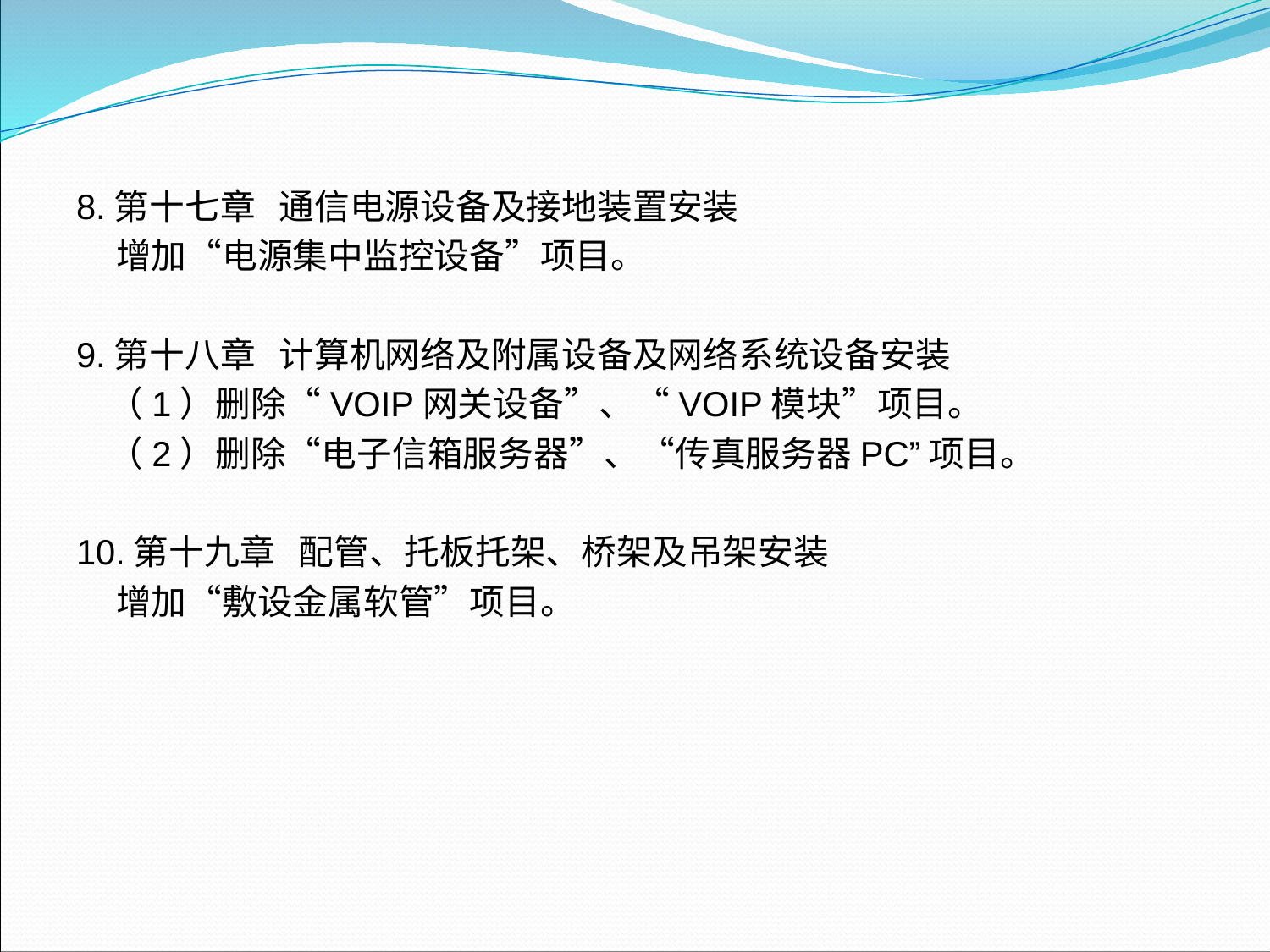

8.第十七章   通信电源设备及接地装置安装
    增加“电源集中监控设备”项目。

9.第十八章   计算机网络及附属设备及网络系统设备安装
   （1）删除“VOIP网关设备”、“VOIP模块”项目。
   （2）删除“电子信箱服务器”、“传真服务器PC”项目。

10.第十九章   配管、托板托架、桥架及吊架安装
    增加“敷设金属软管”项目。